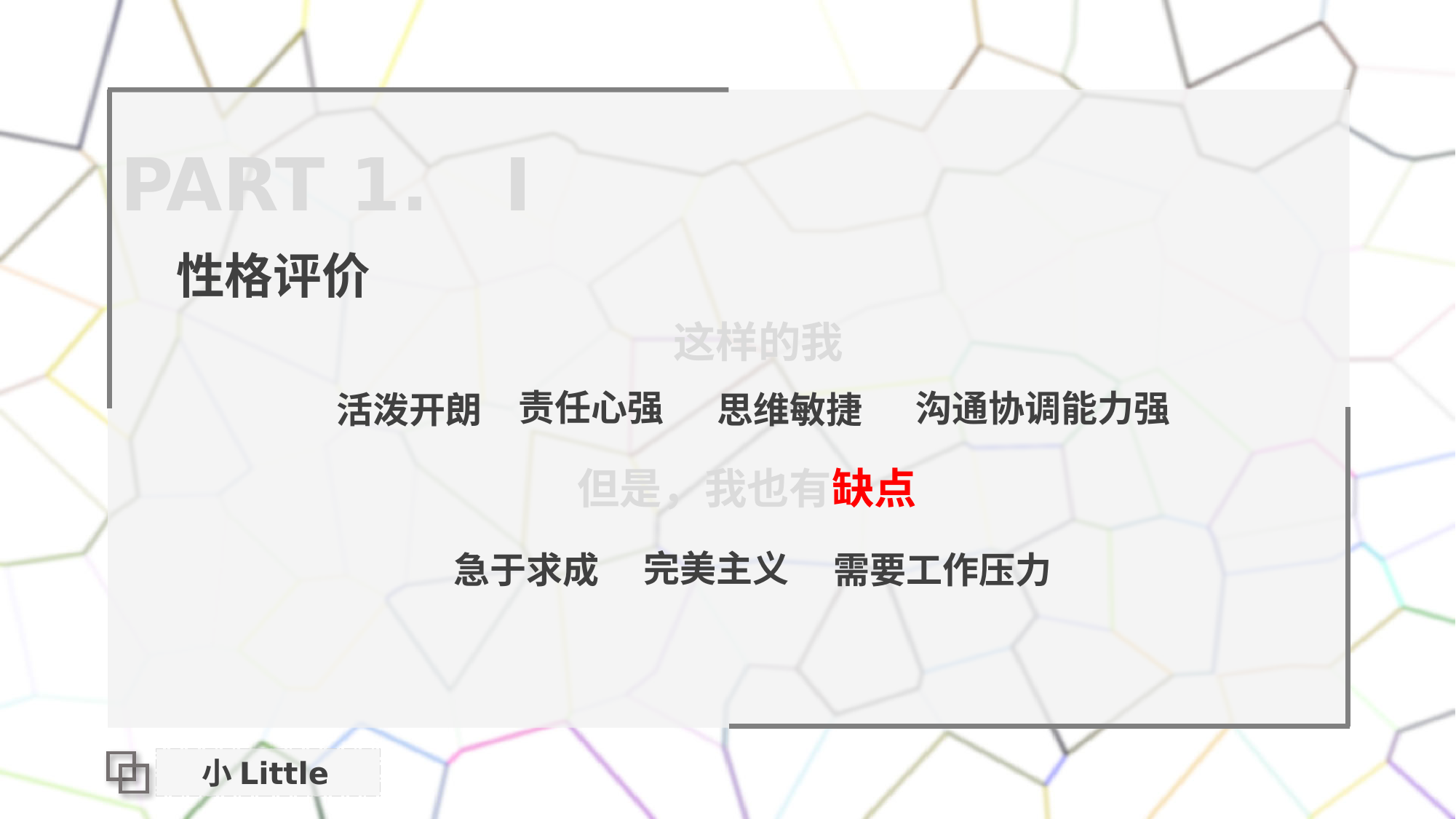

PART 1.   I
性格评价
这样的我
责任心强
沟通协调能力强
思维敏捷
活泼开朗
但是，我也有缺点
完美主义
需要工作压力
急于求成